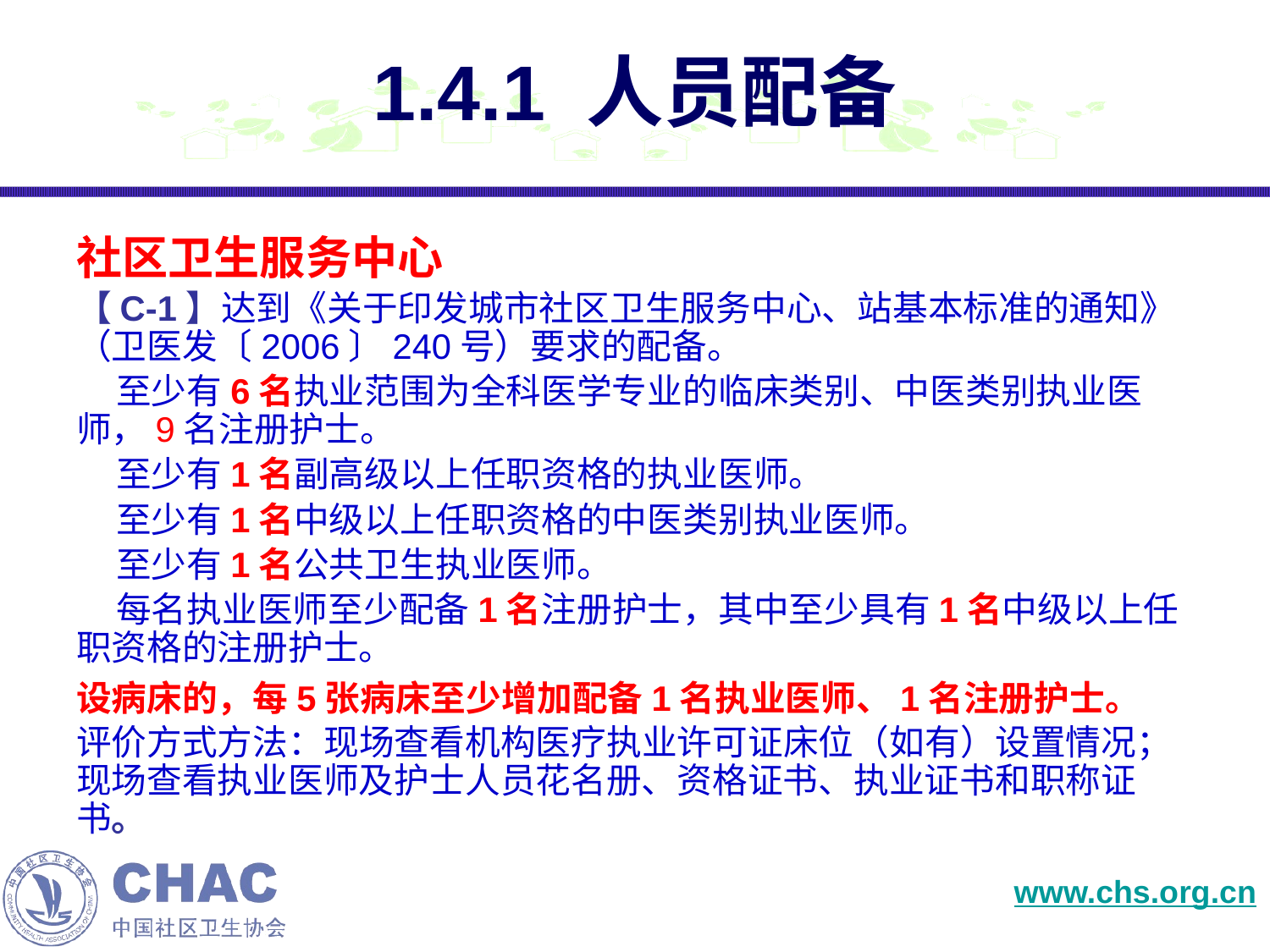

社区卫生服务中心
【C-1】达到《关于印发城市社区卫生服务中心、站基本标准的通知》（卫医发〔2006〕240号）要求的配备。
    至少有6名执业范围为全科医学专业的临床类别、中医类别执业医师，9名注册护士。
    至少有1名副高级以上任职资格的执业医师。
    至少有1名中级以上任职资格的中医类别执业医师。
    至少有1名公共卫生执业医师。
    每名执业医师至少配备1名注册护士，其中至少具有1名中级以上任职资格的注册护士。
设病床的，每5张病床至少增加配备1名执业医师、1名注册护士。
评价方式方法：现场查看机构医疗执业许可证床位（如有）设置情况；现场查看执业医师及护士人员花名册、资格证书、执业证书和职称证书。

1.4.1 人员配备